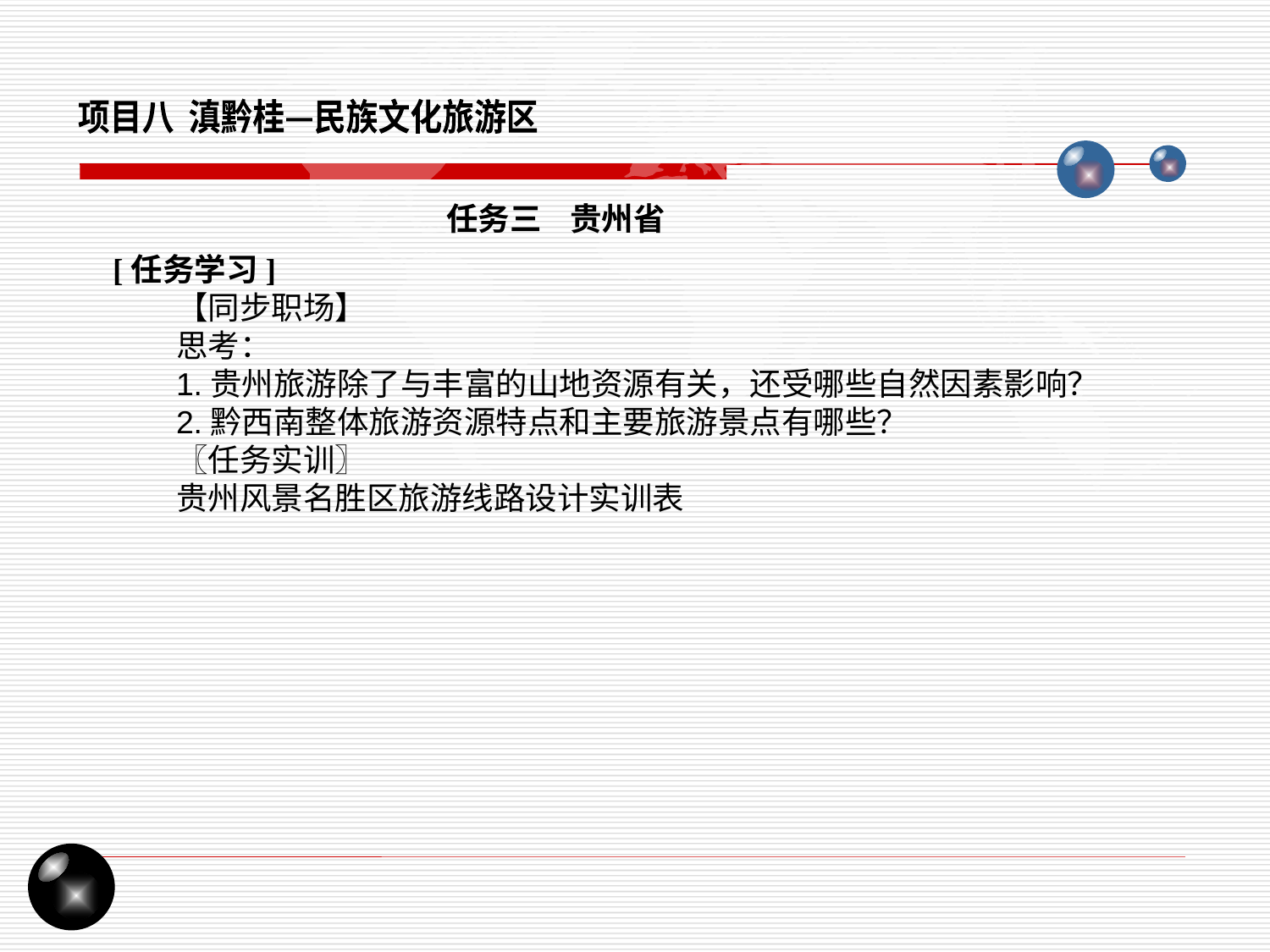

项目八  滇黔桂—民族文化旅游区
任务三    贵州省
[任务学习]
【同步职场】
思考：
1.贵州旅游除了与丰富的山地资源有关，还受哪些自然因素影响？
2.黔西南整体旅游资源特点和主要旅游景点有哪些？
〖任务实训〗
贵州风景名胜区旅游线路设计实训表